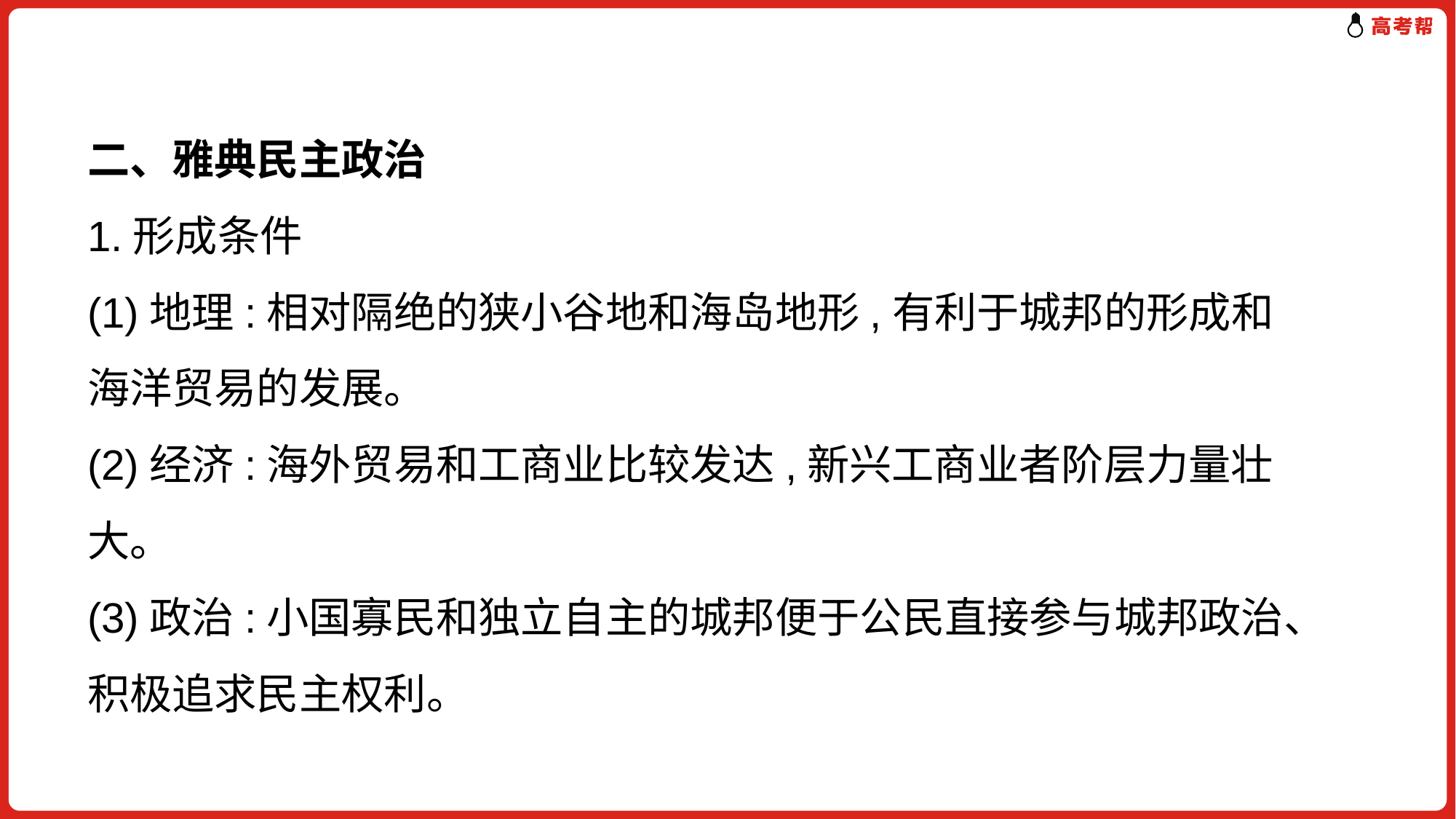

二、雅典民主政治
1.形成条件
(1)地理:相对隔绝的狭小谷地和海岛地形,有利于城邦的形成和海洋贸易的发展。
(2)经济:海外贸易和工商业比较发达,新兴工商业者阶层力量壮大。
(3)政治:小国寡民和独立自主的城邦便于公民直接参与城邦政治、积极追求民主权利。